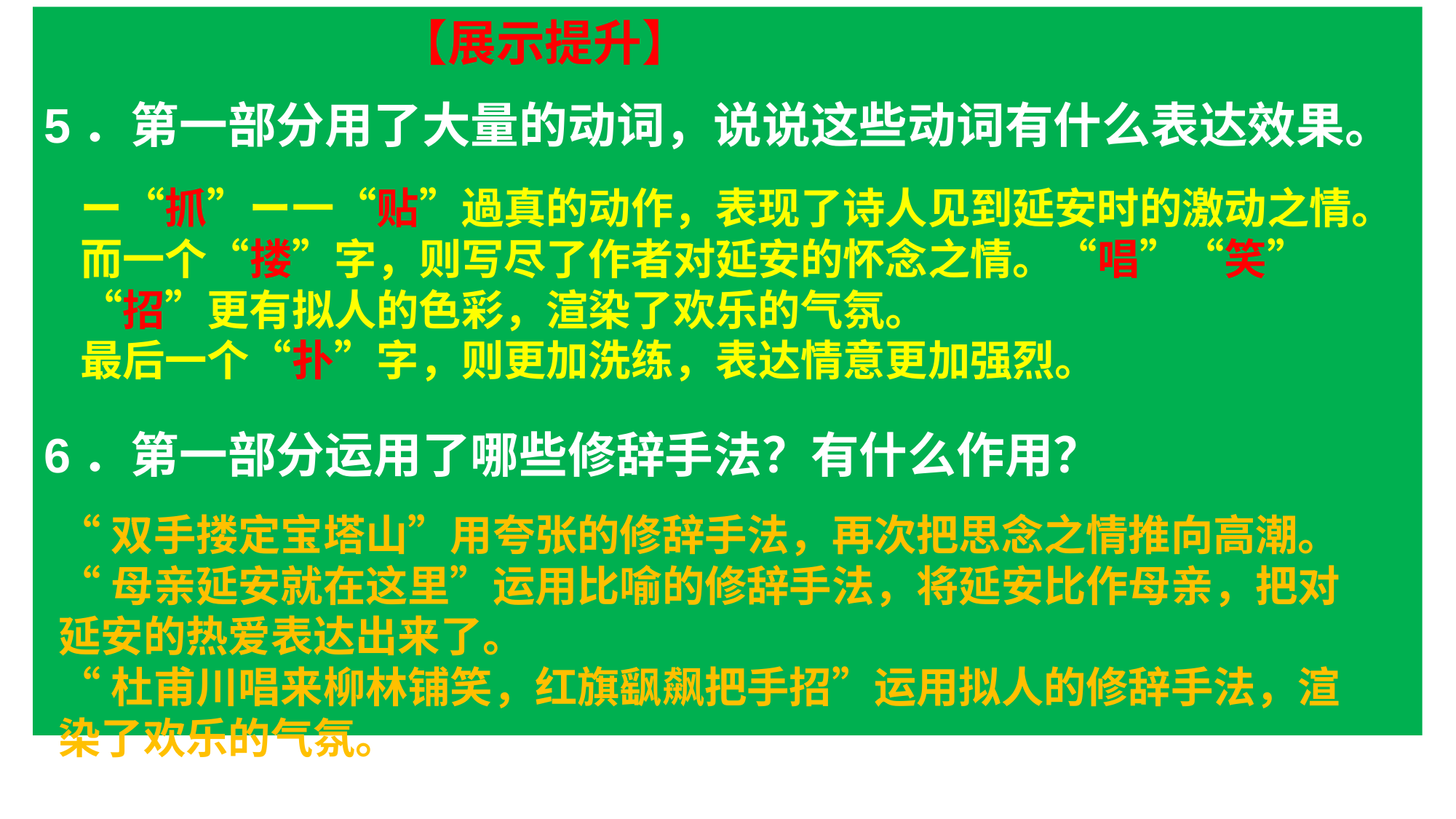

【展示提升】
5．第一部分用了大量的动词，说说这些动词有什么表达效果。

6．第一部分运用了哪些修辞手法？有什么作用？

ー“抓”ー一“贴”過真的动作，表现了诗人见到延安时的激动之情。
而一个“搂”字，则写尽了作者对延安的怀念之情。“唱”“笑”“招”更有拟人的色彩，渲染了欢乐的气氛。
最后一个“扑”字，则更加洗练，表达情意更加强烈。
“双手搂定宝塔山”用夸张的修辞手法，再次把思念之情推向高潮。
“母亲延安就在这里”运用比喻的修辞手法，将延安比作母亲，把对延安的热爱表达出来了。
“杜甫川唱来柳林铺笑，红旗飖飙把手招”运用拟人的修辞手法，渲染了欢乐的气氛。